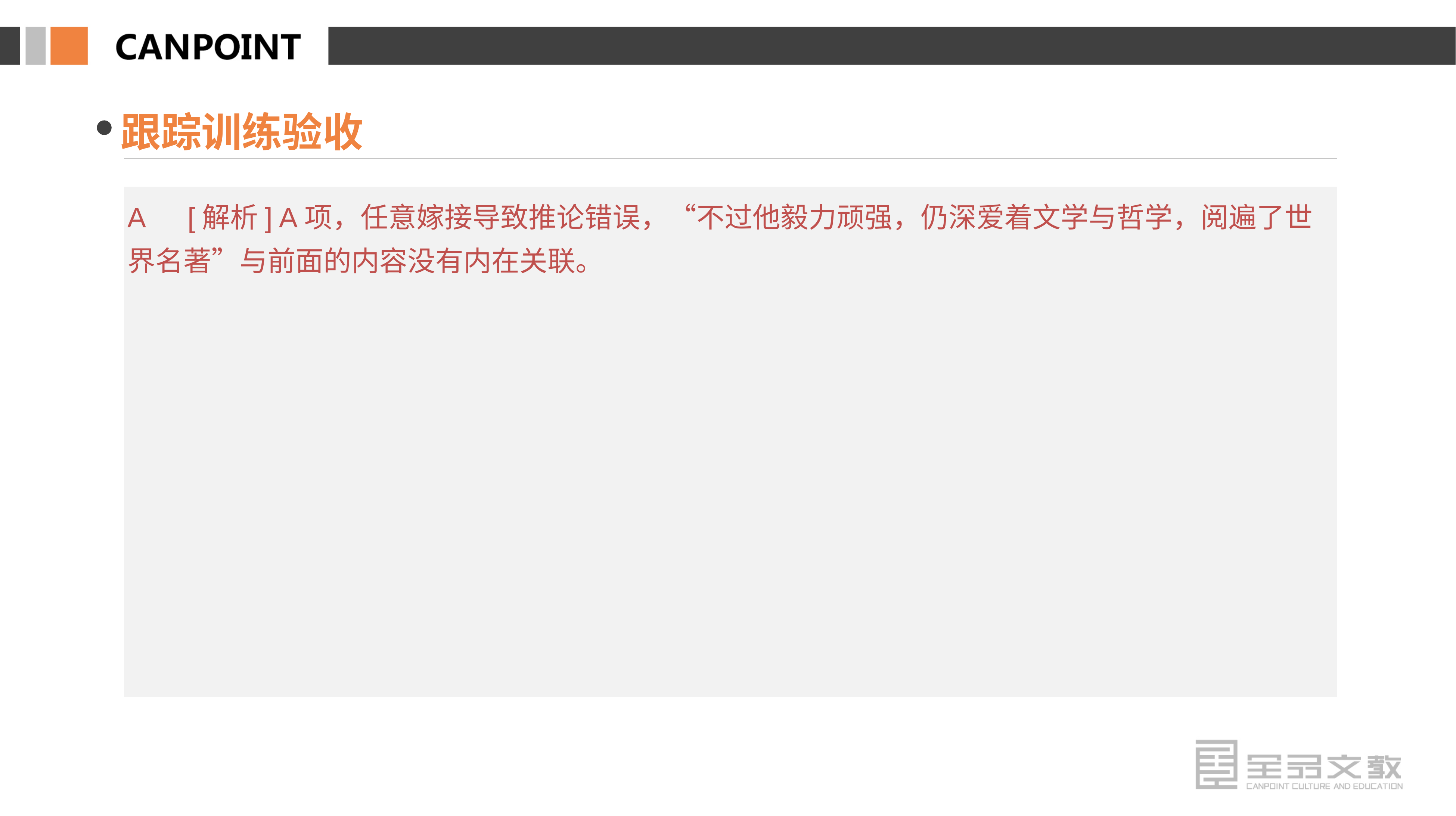

跟踪训练验收

A　[解析] A项，任意嫁接导致推论错误，“不过他毅力顽强，仍深爱着文学与哲学，阅遍了世界名著”与前面的内容没有内在关联。